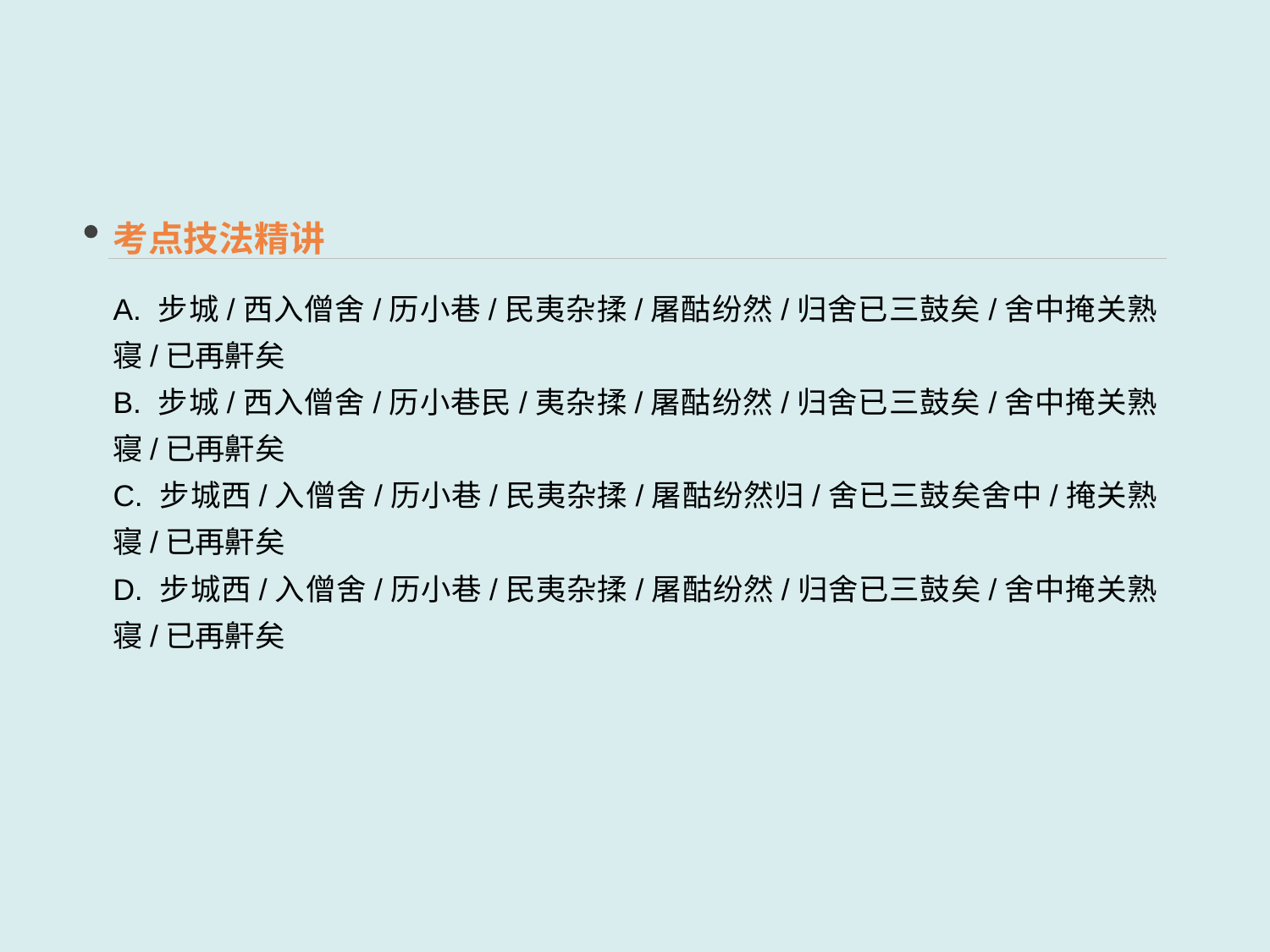

考点技法精讲

A. 步城/西入僧舍/历小巷/民夷杂揉/屠酤纷然/归舍已三鼓矣/舍中掩关熟寝/已再鼾矣
B. 步城/西入僧舍/历小巷民/夷杂揉/屠酤纷然/归舍已三鼓矣/舍中掩关熟寝/已再鼾矣
C. 步城西/入僧舍/历小巷/民夷杂揉/屠酤纷然归/舍已三鼓矣舍中/掩关熟寝/已再鼾矣
D. 步城西/入僧舍/历小巷/民夷杂揉/屠酤纷然/归舍已三鼓矣/舍中掩关熟寝/已再鼾矣